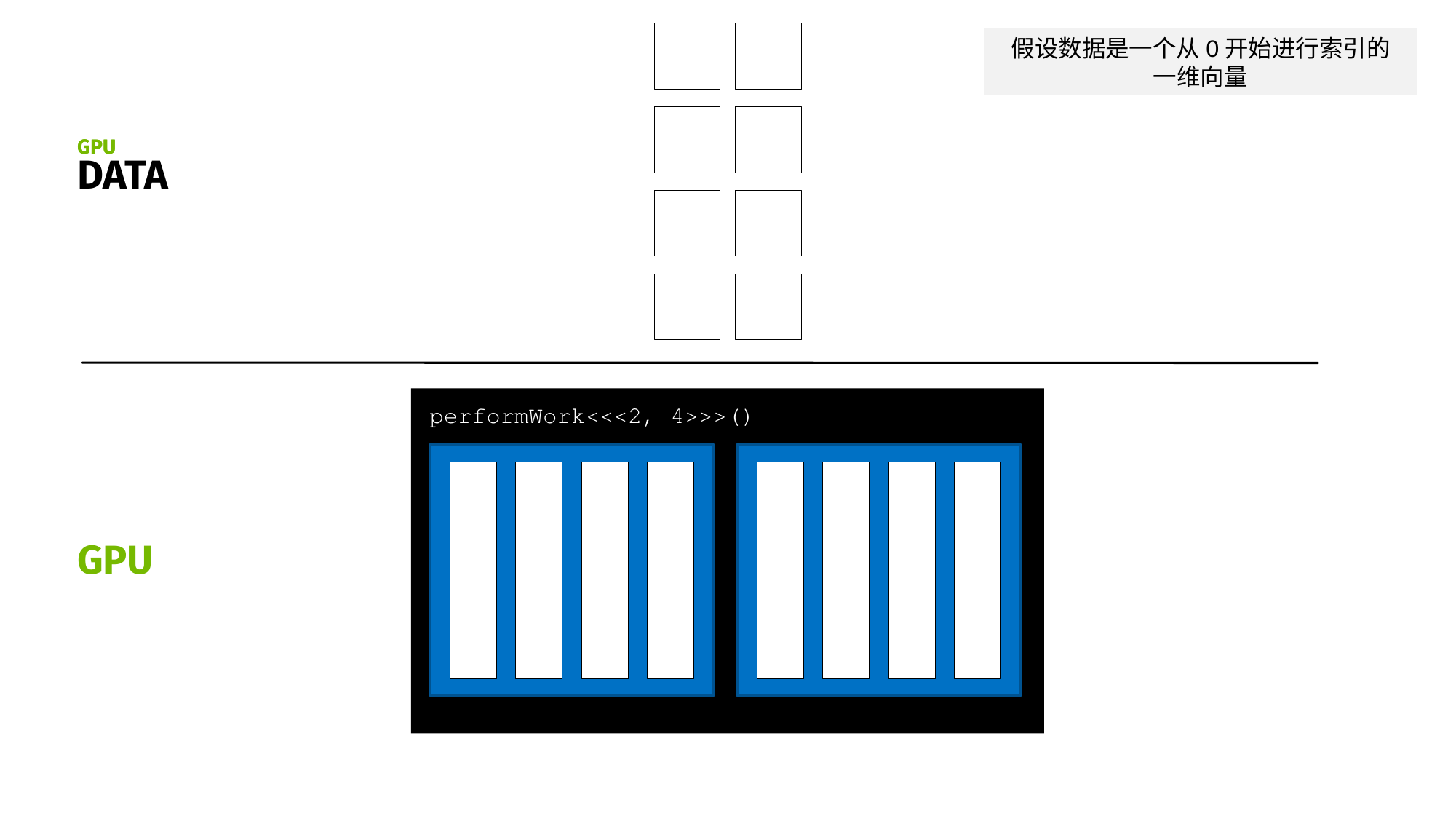

假设数据是一个从0开始进行索引的
一维向量
GPU
GPU
DATA

performWork<<<2, 4>>>()

GPU